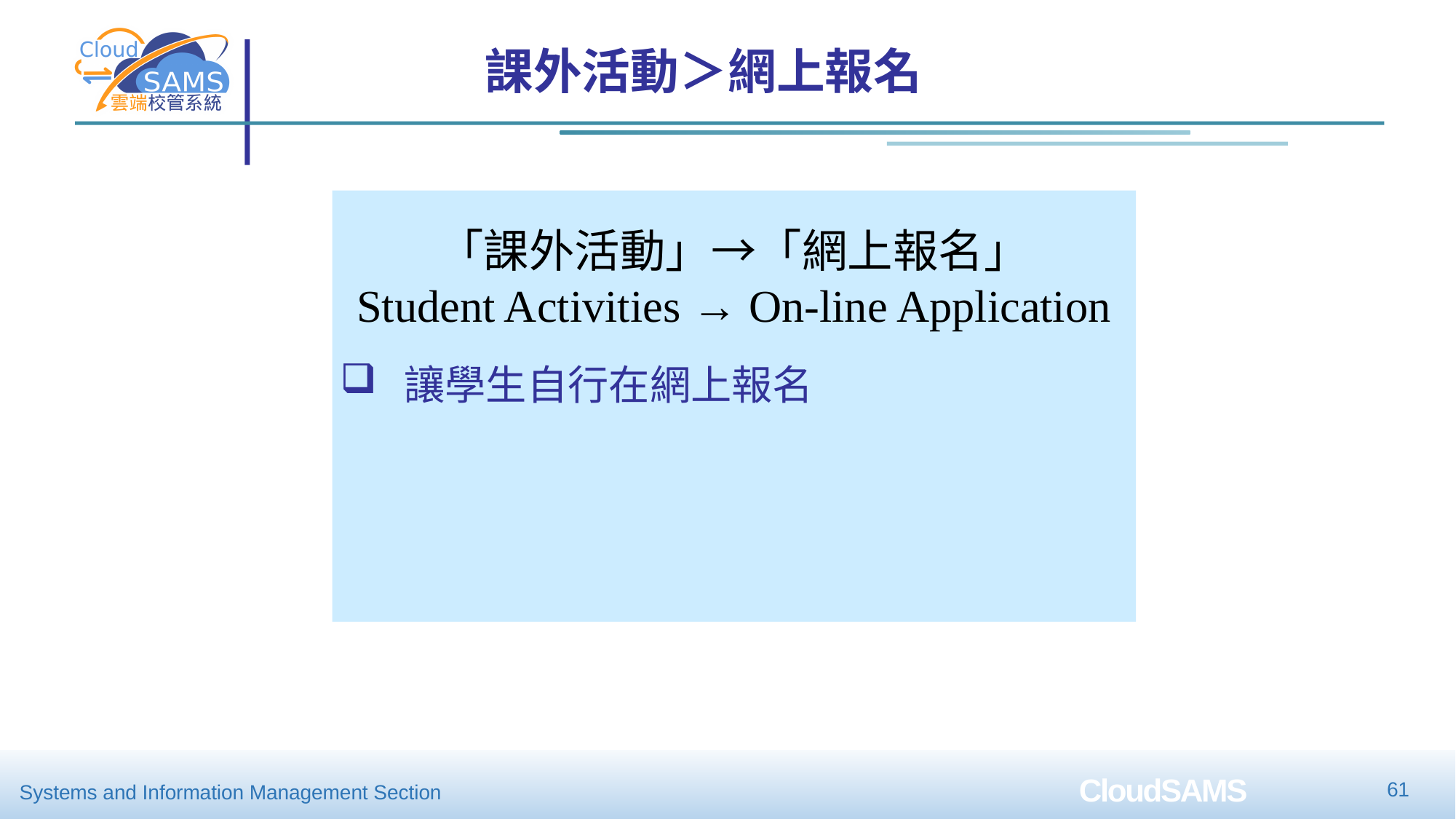

課外活動＞網上報名
「課外活動」→「網上報名」
Student Activities → On-line Application
讓學生自行在網上報名

61